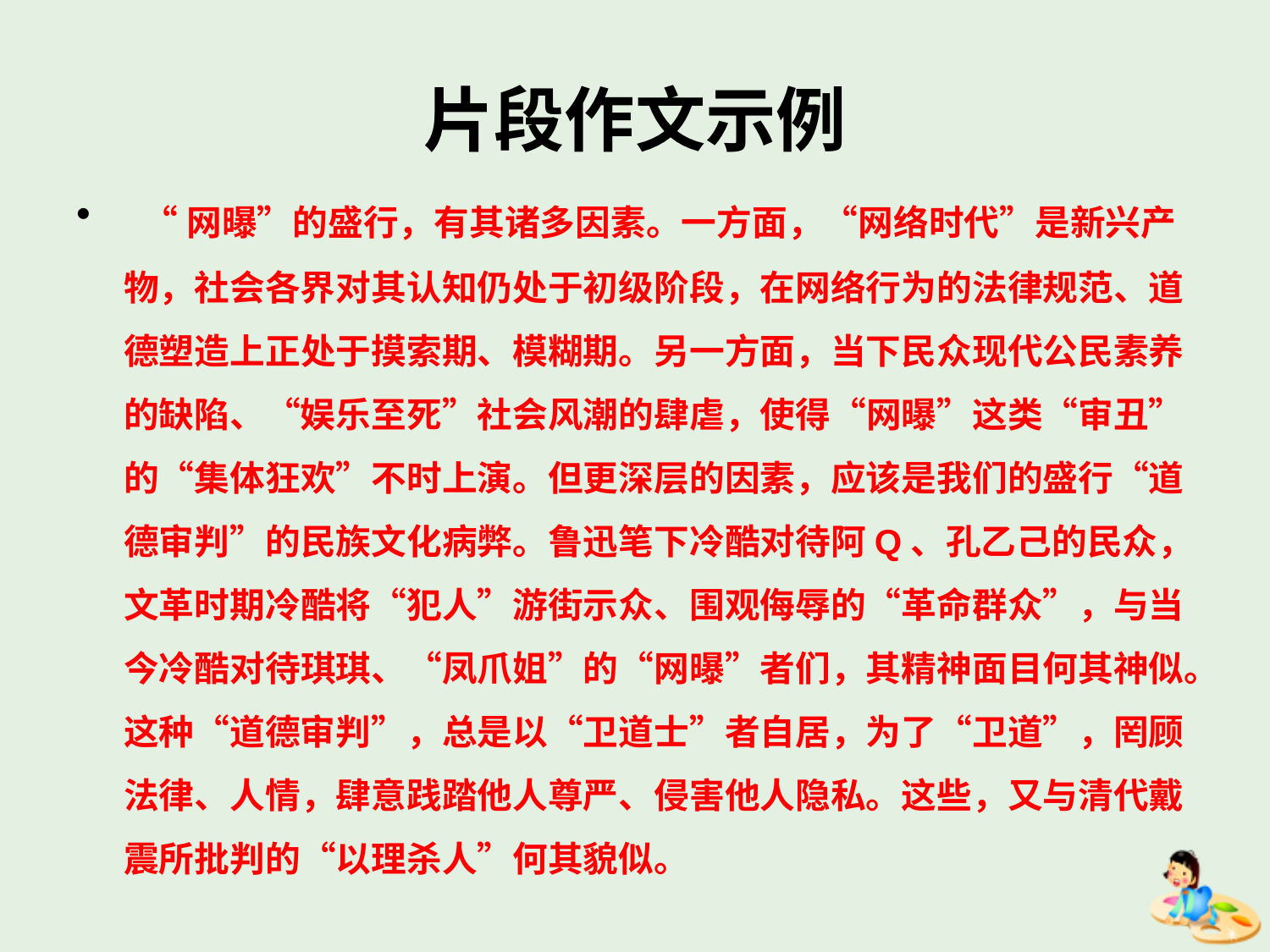

# 片段作文示例
  “网曝”的盛行，有其诸多因素。一方面，“网络时代”是新兴产物，社会各界对其认知仍处于初级阶段，在网络行为的法律规范、道德塑造上正处于摸索期、模糊期。另一方面，当下民众现代公民素养的缺陷、“娱乐至死”社会风潮的肆虐，使得“网曝”这类“审丑”的“集体狂欢”不时上演。但更深层的因素，应该是我们的盛行“道德审判”的民族文化病弊。鲁迅笔下冷酷对待阿Q、孔乙己的民众，文革时期冷酷将“犯人”游街示众、围观侮辱的“革命群众”，与当今冷酷对待琪琪、“凤爪姐”的“网曝”者们，其精神面目何其神似。这种“道德审判”，总是以“卫道士”者自居，为了“卫道”，罔顾法律、人情，肆意践踏他人尊严、侵害他人隐私。这些，又与清代戴震所批判的“以理杀人”何其貌似。